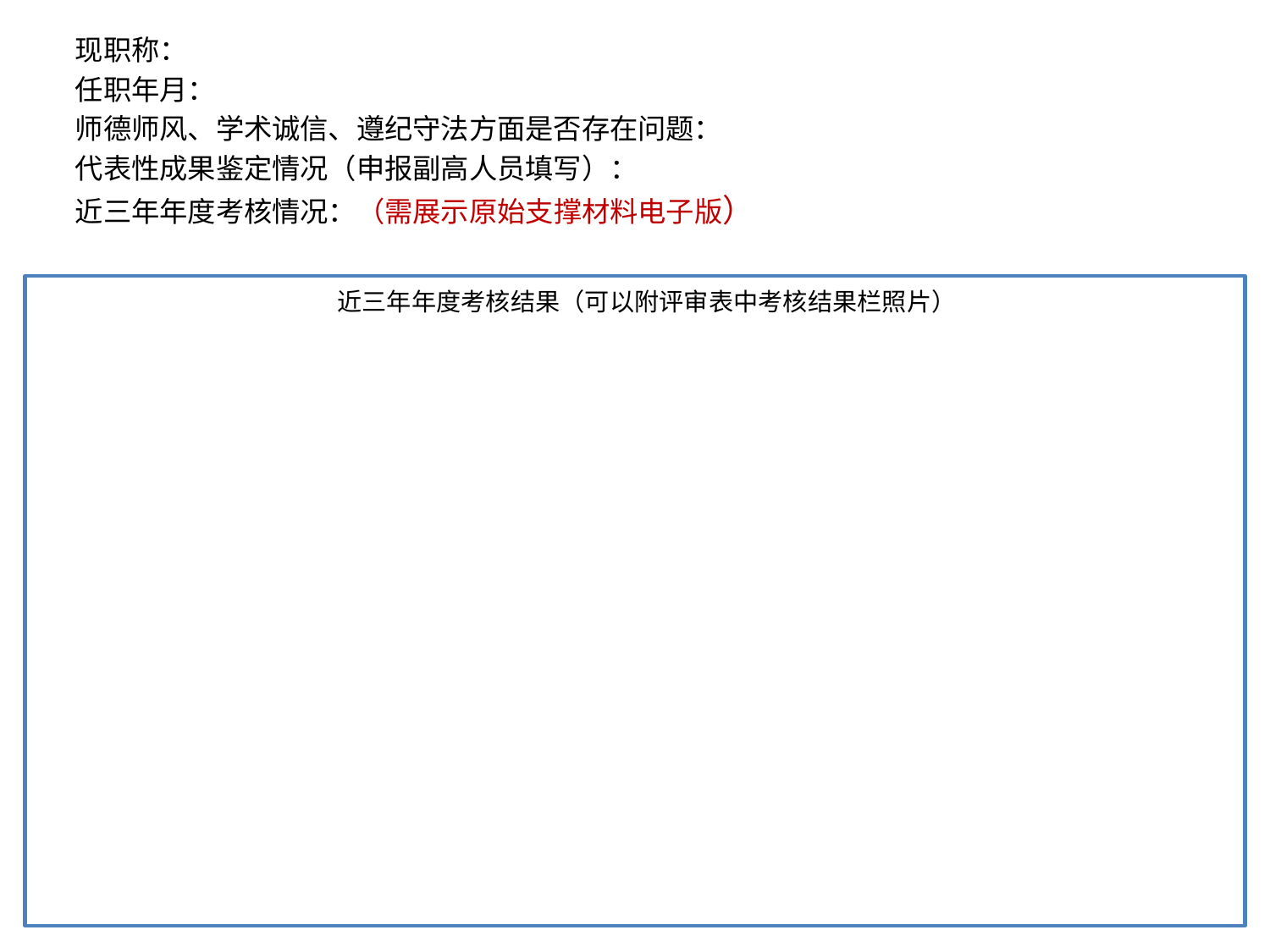

现职称：
任职年月：
师德师风、学术诚信、遵纪守法方面是否存在问题：
代表性成果鉴定情况（申报副高人员填写）：
近三年年度考核情况：（需展示原始支撑材料电子版）

近三年年度考核结果（可以附评审表中考核结果栏照片）